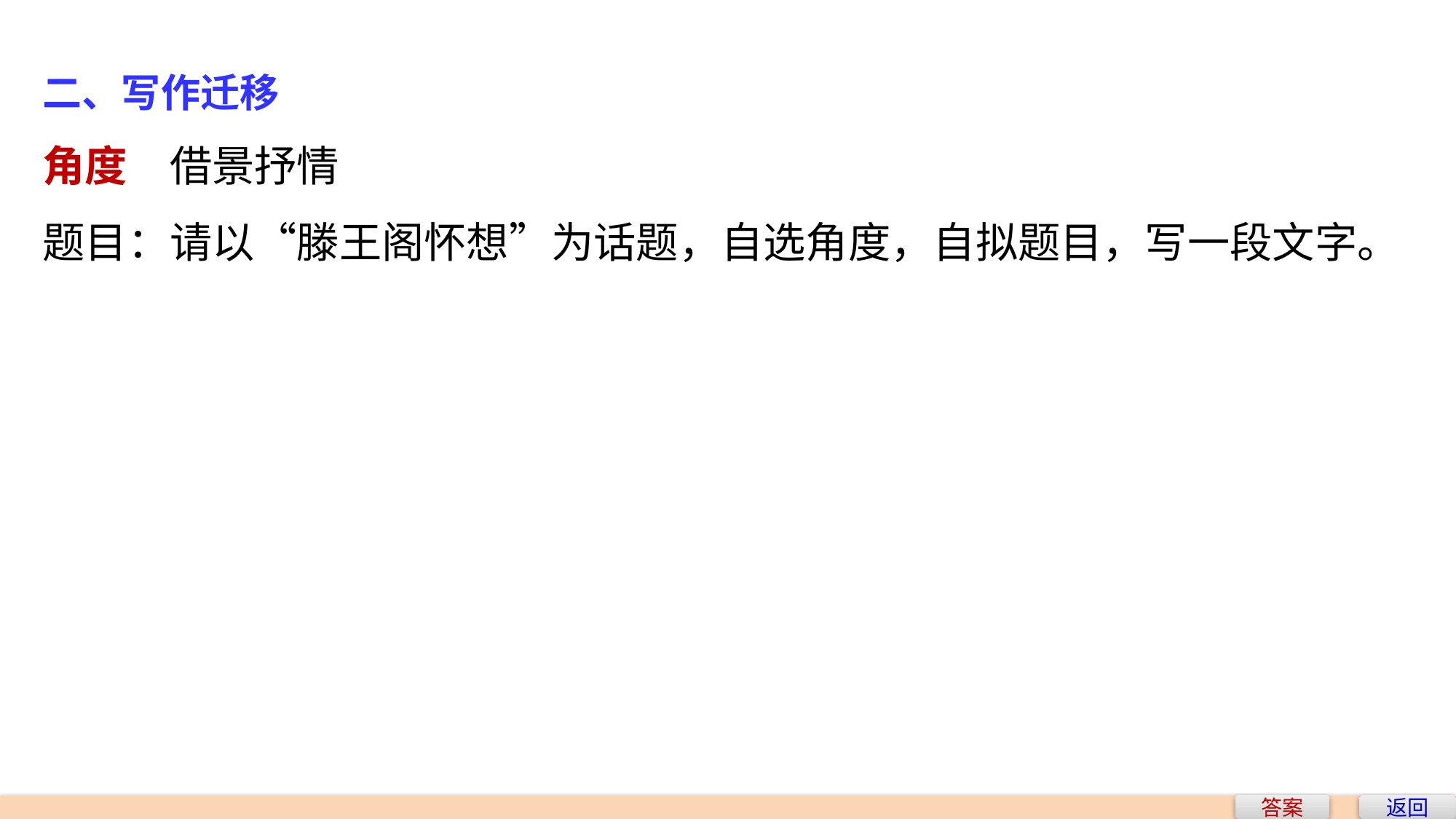

二、写作迁移
角度　借景抒情
题目：请以“滕王阁怀想”为话题，自选角度，自拟题目，写一段文字。
答案
返回